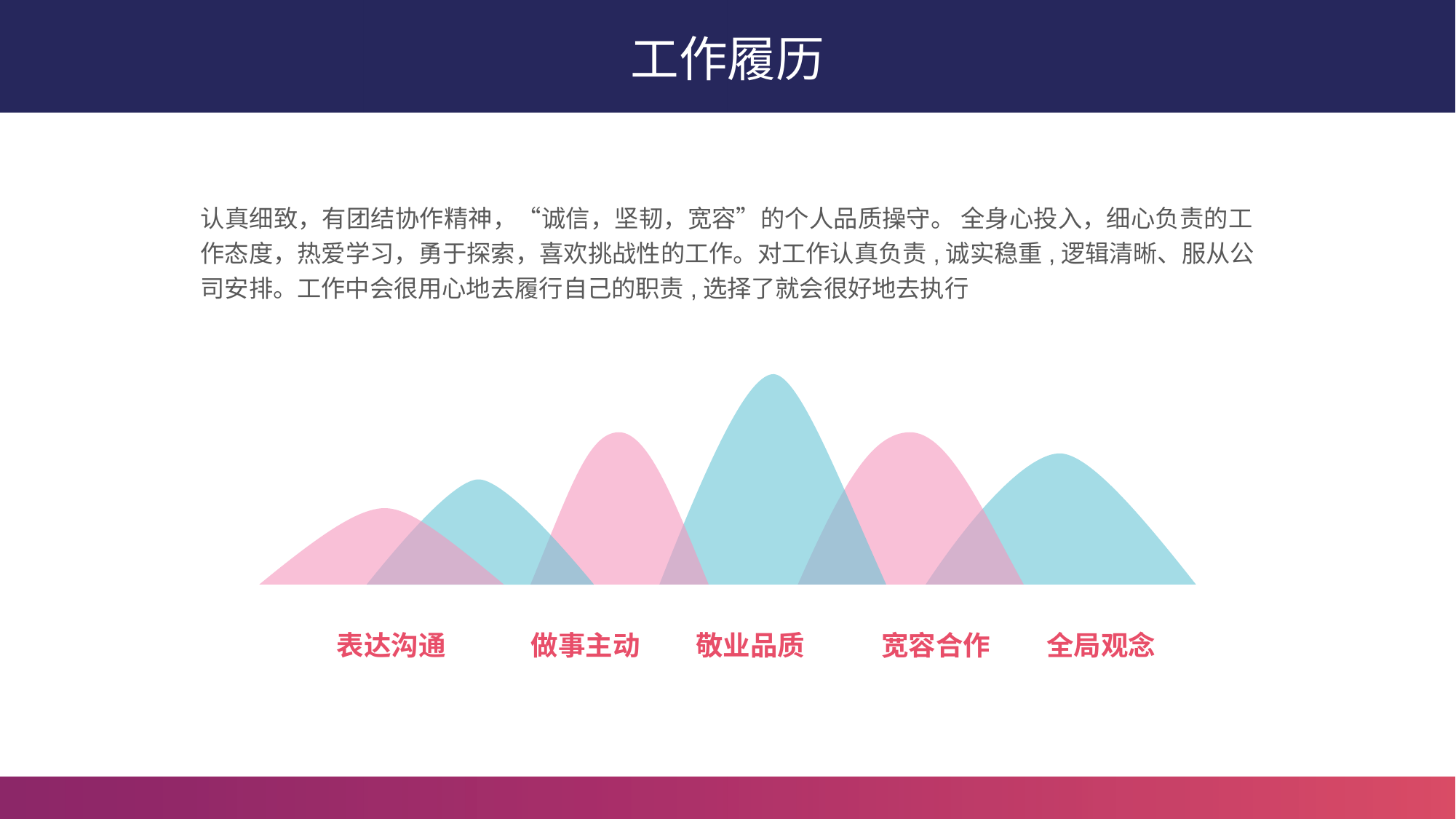

工作履历
认真细致，有团结协作精神，“诚信，坚韧，宽容”的个人品质操守。 全身心投入，细心负责的工作态度，热爱学习，勇于探索，喜欢挑战性的工作。对工作认真负责,诚实稳重,逻辑清晰、服从公司安排。工作中会很用心地去履行自己的职责,选择了就会很好地去执行

表达沟通
做事主动
敬业品质
宽容合作
全局观念